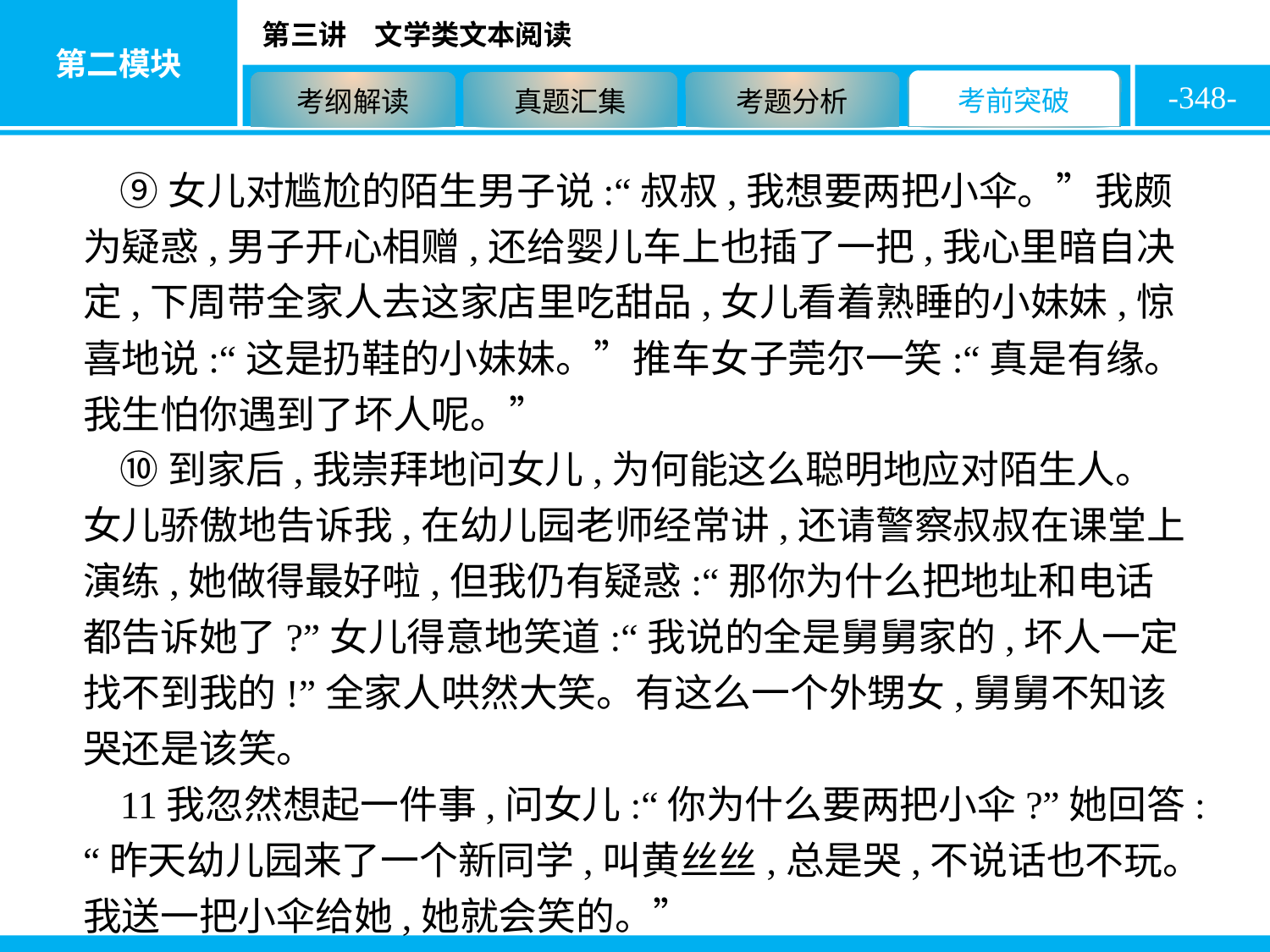

-348-
⑨女儿对尴尬的陌生男子说:“叔叔,我想要两把小伞。”我颇为疑惑,男子开心相赠,还给婴儿车上也插了一把,我心里暗自决定,下周带全家人去这家店里吃甜品,女儿看着熟睡的小妹妹,惊喜地说:“这是扔鞋的小妹妹。”推车女子莞尔一笑:“真是有缘。我生怕你遇到了坏人呢。”
⑩到家后,我崇拜地问女儿,为何能这么聪明地应对陌生人。女儿骄傲地告诉我,在幼儿园老师经常讲,还请警察叔叔在课堂上演练,她做得最好啦,但我仍有疑惑:“那你为什么把地址和电话都告诉她了?”女儿得意地笑道:“我说的全是舅舅家的,坏人一定找不到我的!”全家人哄然大笑。有这么一个外甥女,舅舅不知该哭还是该笑。
11我忽然想起一件事,问女儿:“你为什么要两把小伞?”她回答:“昨天幼儿园来了一个新同学,叫黄丝丝,总是哭,不说话也不玩。我送一把小伞给她,她就会笑的。”